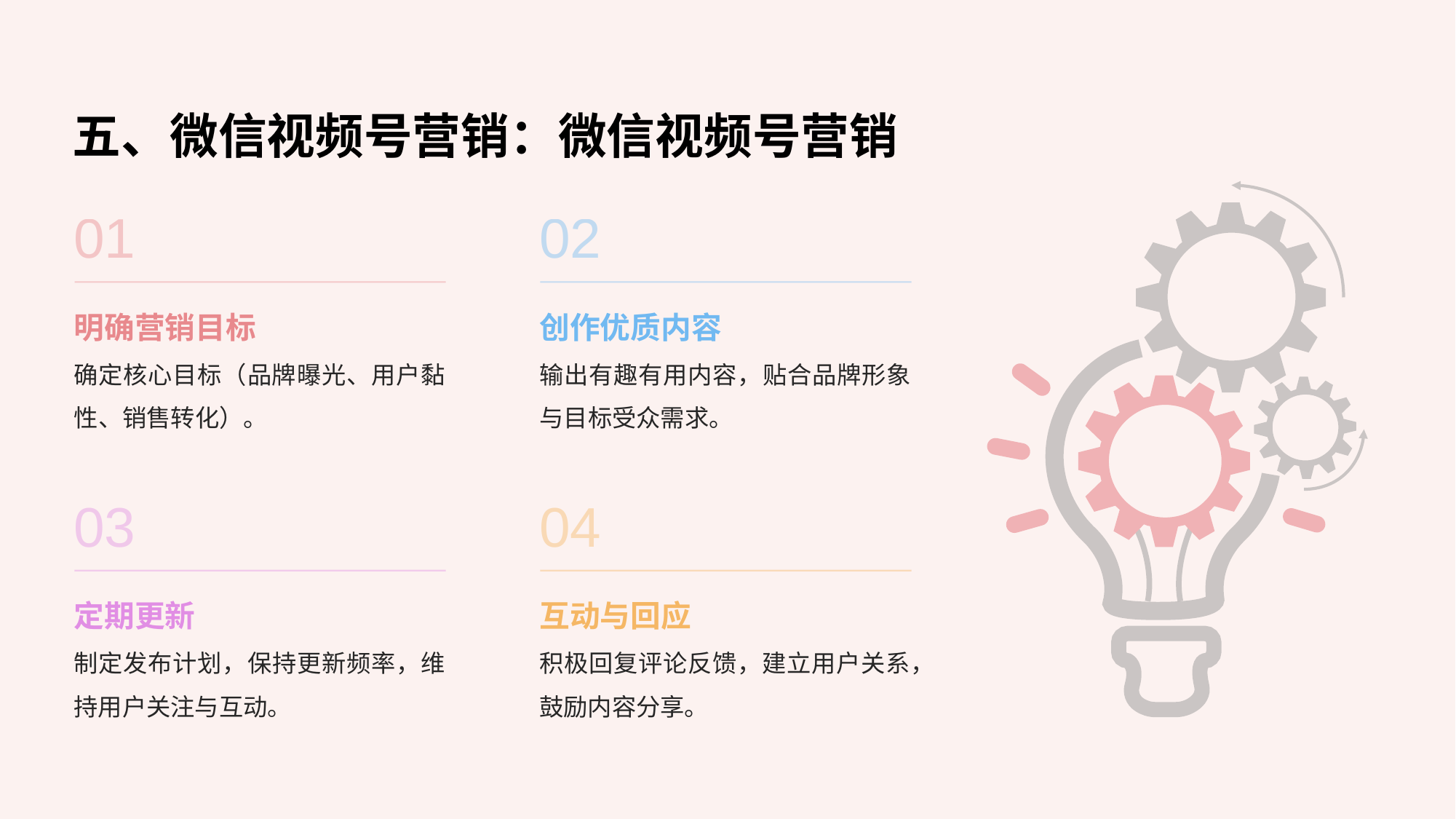

# 五、微信视频号营销：微信视频号营销

01
02
明确营销目标
创作优质内容
确定核心目标（品牌曝光、用户黏性、销售转化）。
输出有趣有用内容，贴合品牌形象与目标受众需求。

03
04

定期更新
互动与回应
制定发布计划，保持更新频率，维持用户关注与互动。
积极回复评论反馈，建立用户关系，鼓励内容分享。